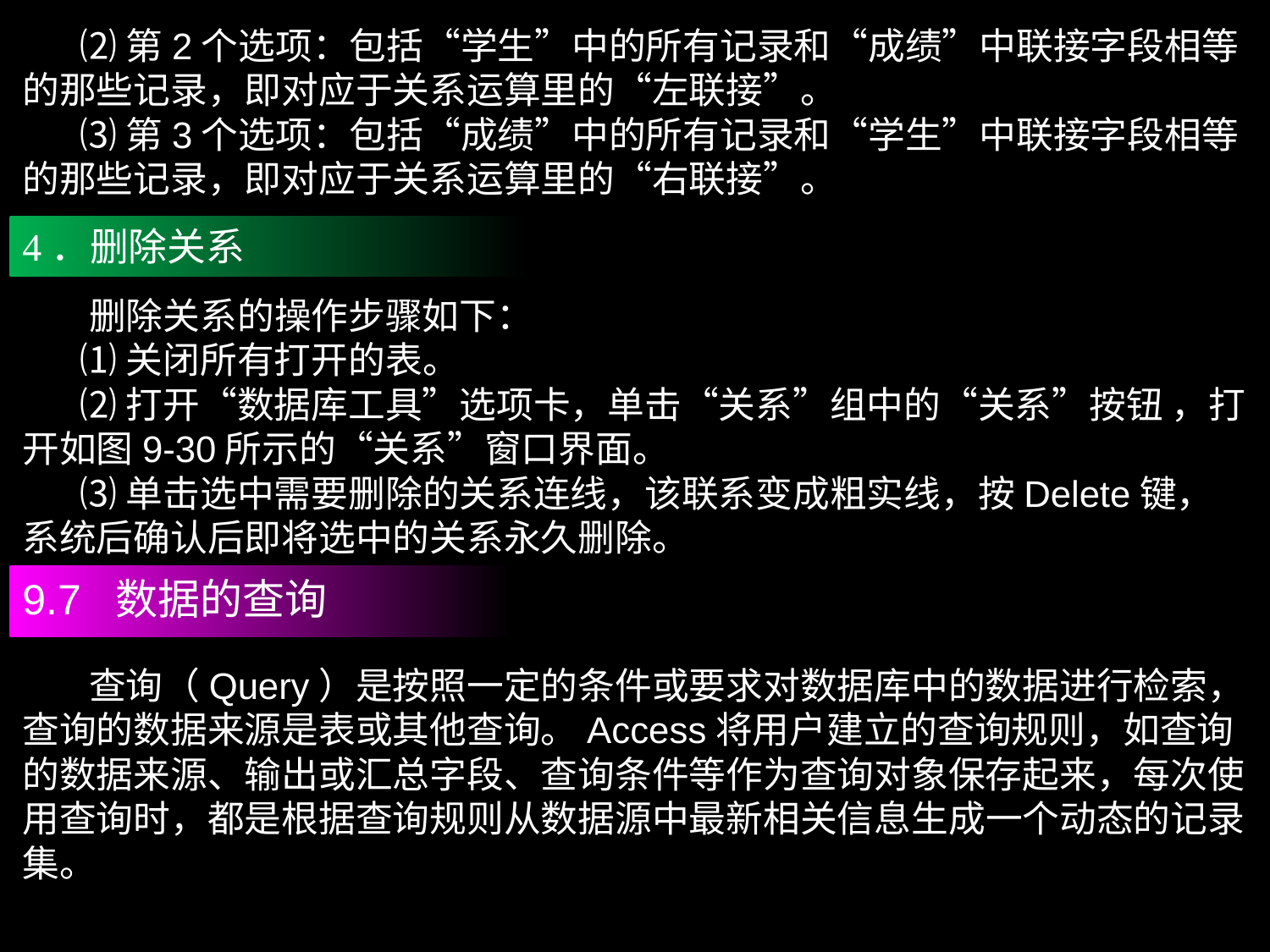

⑵第2个选项：包括“学生”中的所有记录和“成绩”中联接字段相等的那些记录，即对应于关系运算里的“左联接”。
       ⑶第3个选项：包括“成绩”中的所有记录和“学生”中联接字段相等的那些记录，即对应于关系运算里的“右联接”。
4．删除关系
       删除关系的操作步骤如下：
       ⑴关闭所有打开的表。
       ⑵打开“数据库工具”选项卡，单击“关系”组中的“关系”按钮 ，打开如图9-30所示的“关系”窗口界面。
       ⑶单击选中需要删除的关系连线，该联系变成粗实线，按Delete键，系统后确认后即将选中的关系永久删除。
9.7  数据的查询
       查询（Query）是按照一定的条件或要求对数据库中的数据进行检索，查询的数据来源是表或其他查询。Access将用户建立的查询规则，如查询的数据来源、输出或汇总字段、查询条件等作为查询对象保存起来，每次使用查询时，都是根据查询规则从数据源中最新相关信息生成一个动态的记录集。